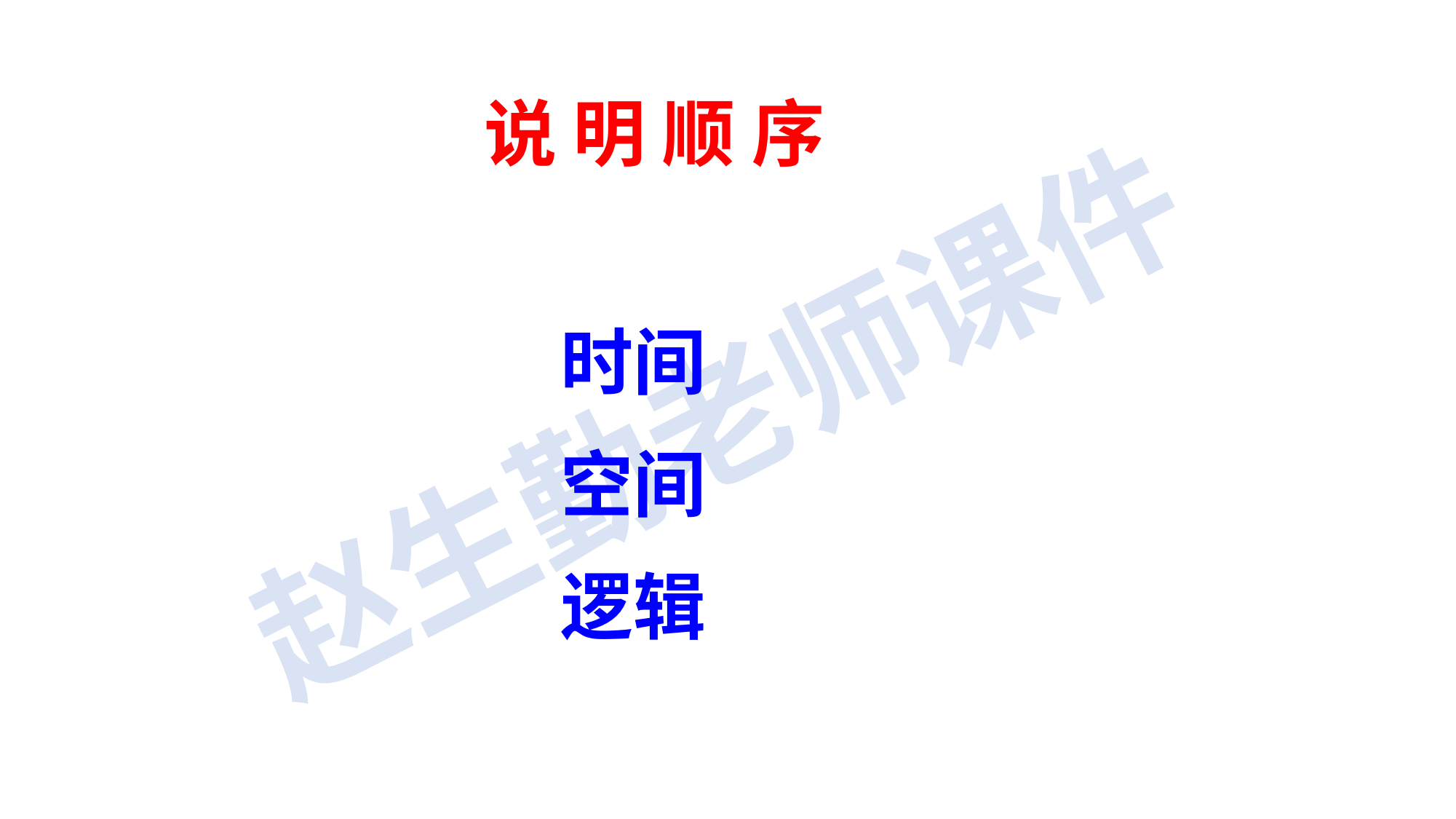

说 明 顺 序
时间
空间
逻辑